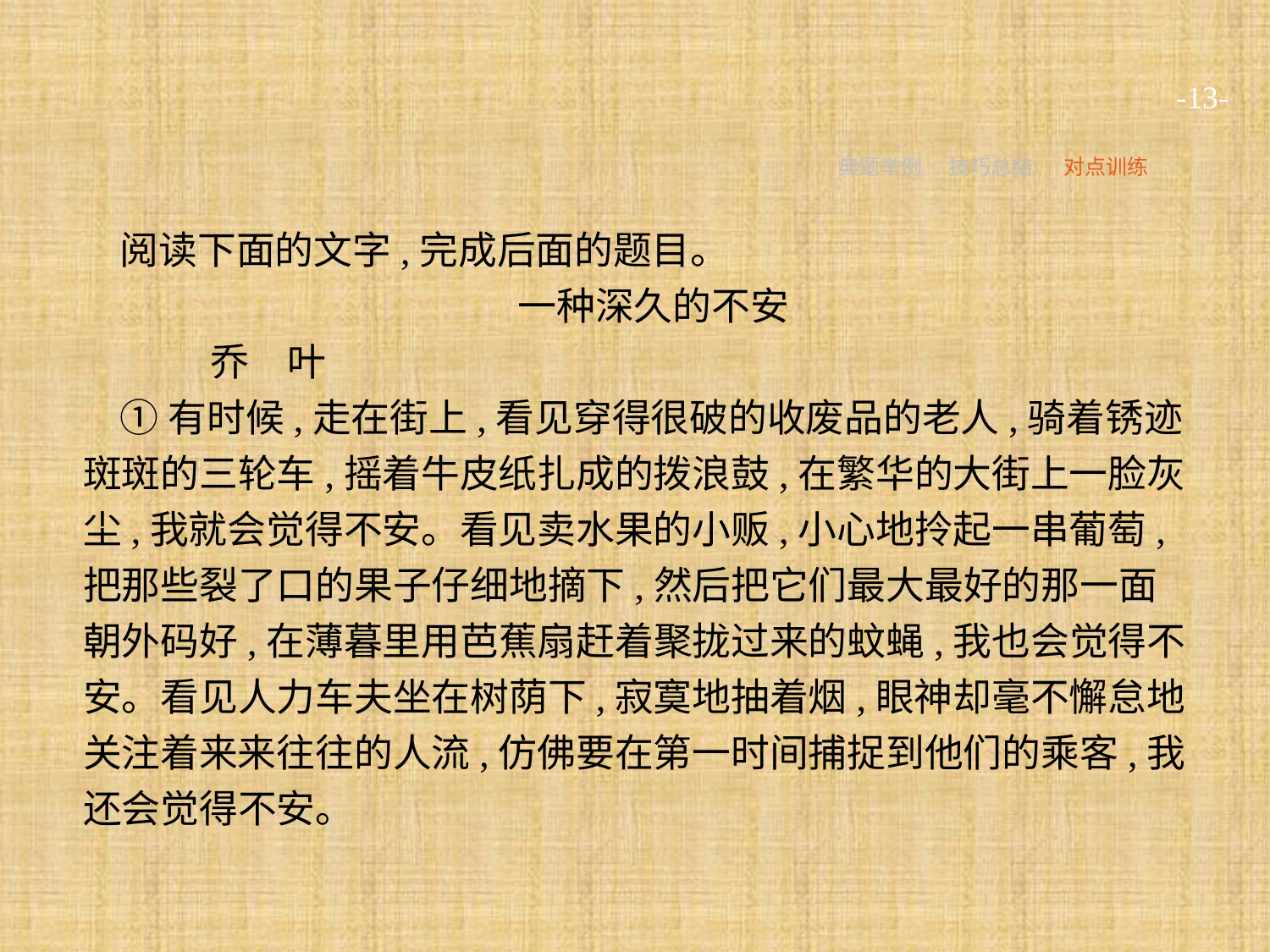

-13-
典题举例
技巧总结
对点训练
阅读下面的文字,完成后面的题目。
一种深久的不安
	乔　叶
①有时候,走在街上,看见穿得很破的收废品的老人,骑着锈迹斑斑的三轮车,摇着牛皮纸扎成的拨浪鼓,在繁华的大街上一脸灰尘,我就会觉得不安。看见卖水果的小贩,小心地拎起一串葡萄,把那些裂了口的果子仔细地摘下,然后把它们最大最好的那一面朝外码好,在薄暮里用芭蕉扇赶着聚拢过来的蚊蝇,我也会觉得不安。看见人力车夫坐在树荫下,寂寞地抽着烟,眼神却毫不懈怠地关注着来来往往的人流,仿佛要在第一时间捕捉到他们的乘客,我还会觉得不安。